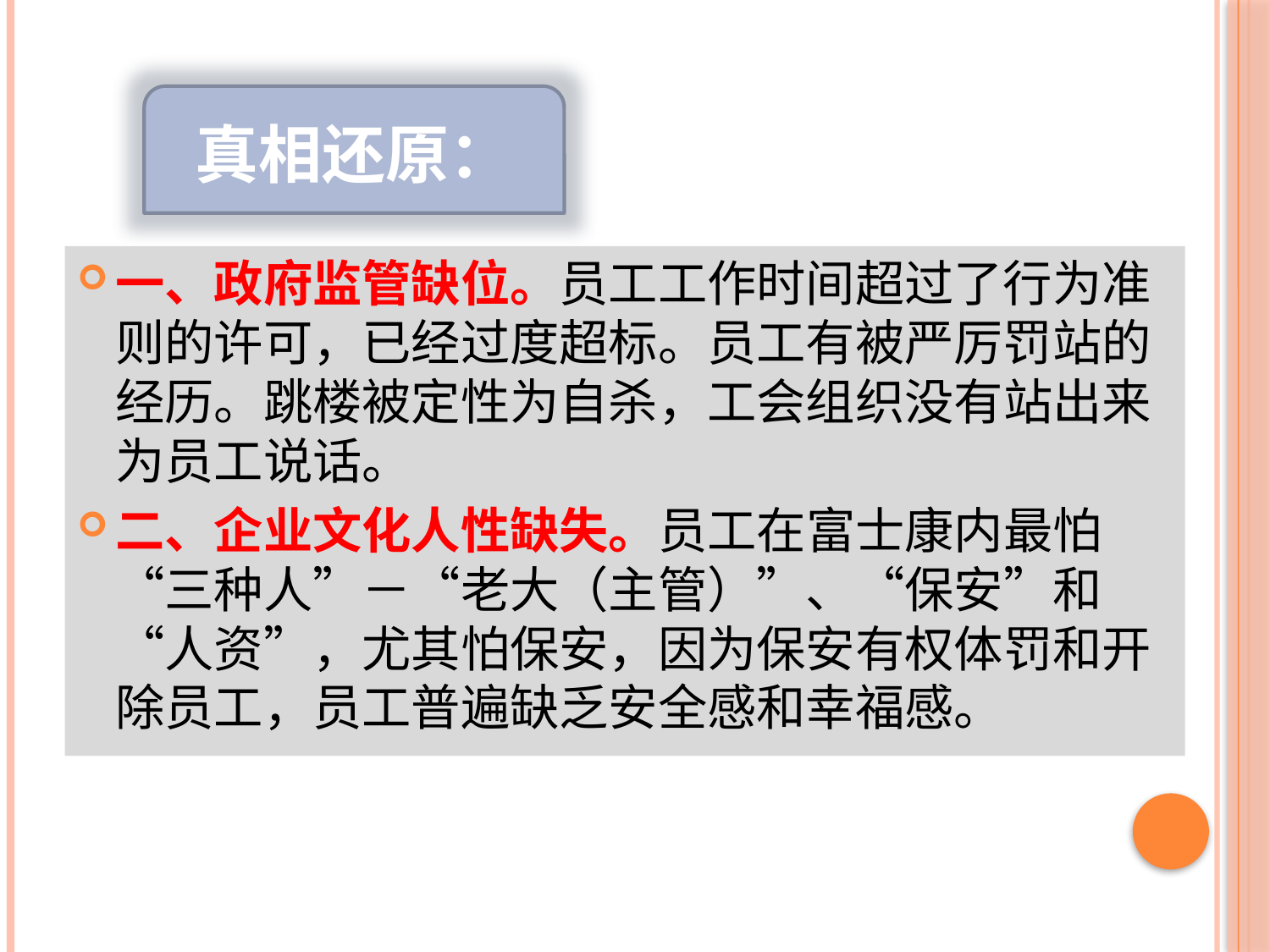

真相还原：
一、政府监管缺位。员工工作时间超过了行为准则的许可，已经过度超标。员工有被严厉罚站的经历。跳楼被定性为自杀，工会组织没有站出来为员工说话。
二、企业文化人性缺失。员工在富士康内最怕“三种人”－“老大（主管）”、“保安”和“人资”，尤其怕保安，因为保安有权体罚和开除员工，员工普遍缺乏安全感和幸福感。